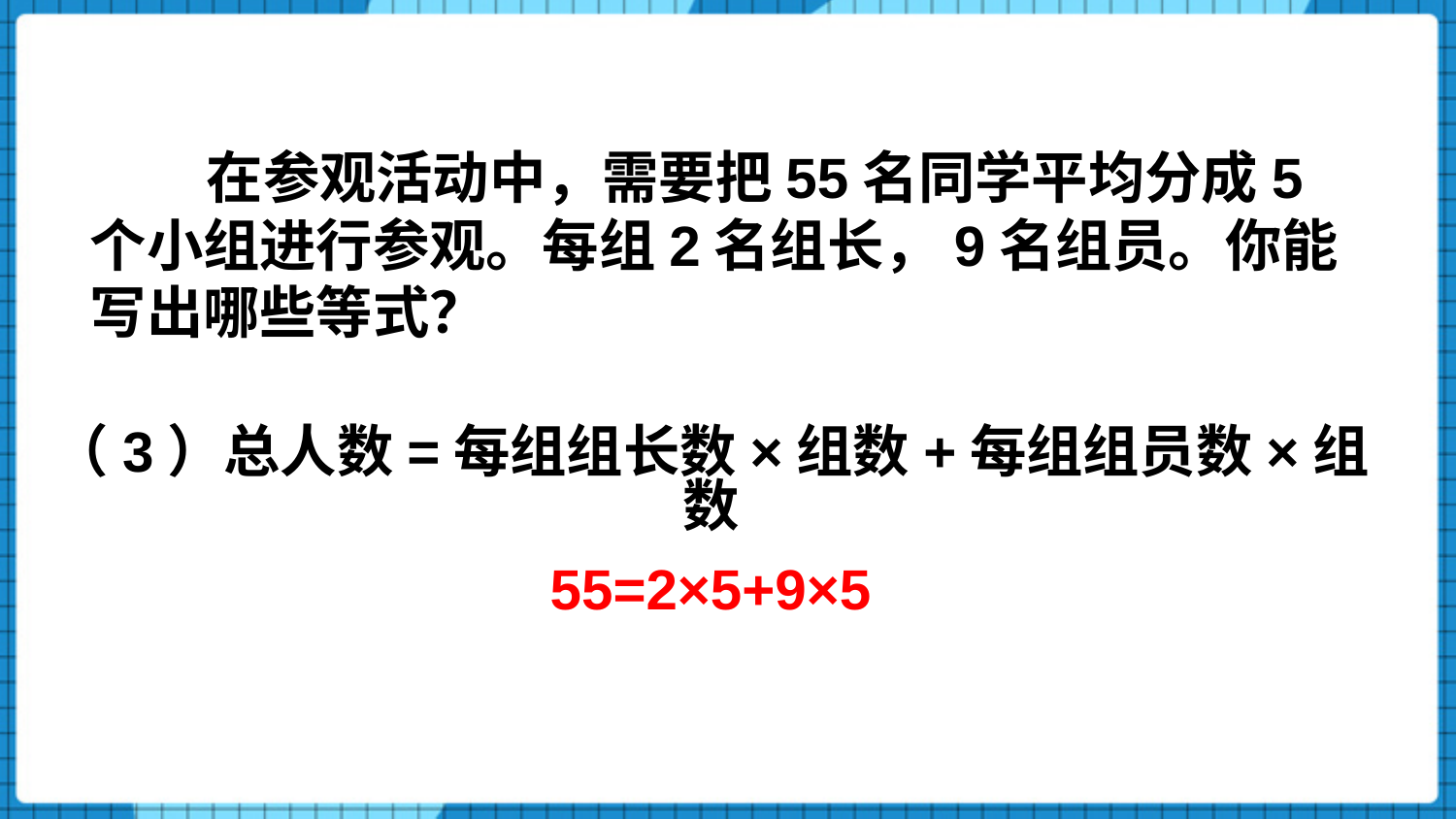

在参观活动中，需要把55名同学平均分成5个小组进行参观。每组2名组长，9名组员。你能写出哪些等式？
（3）总人数=每组组长数×组数+每组组员数×组数
55=2×5+9×5